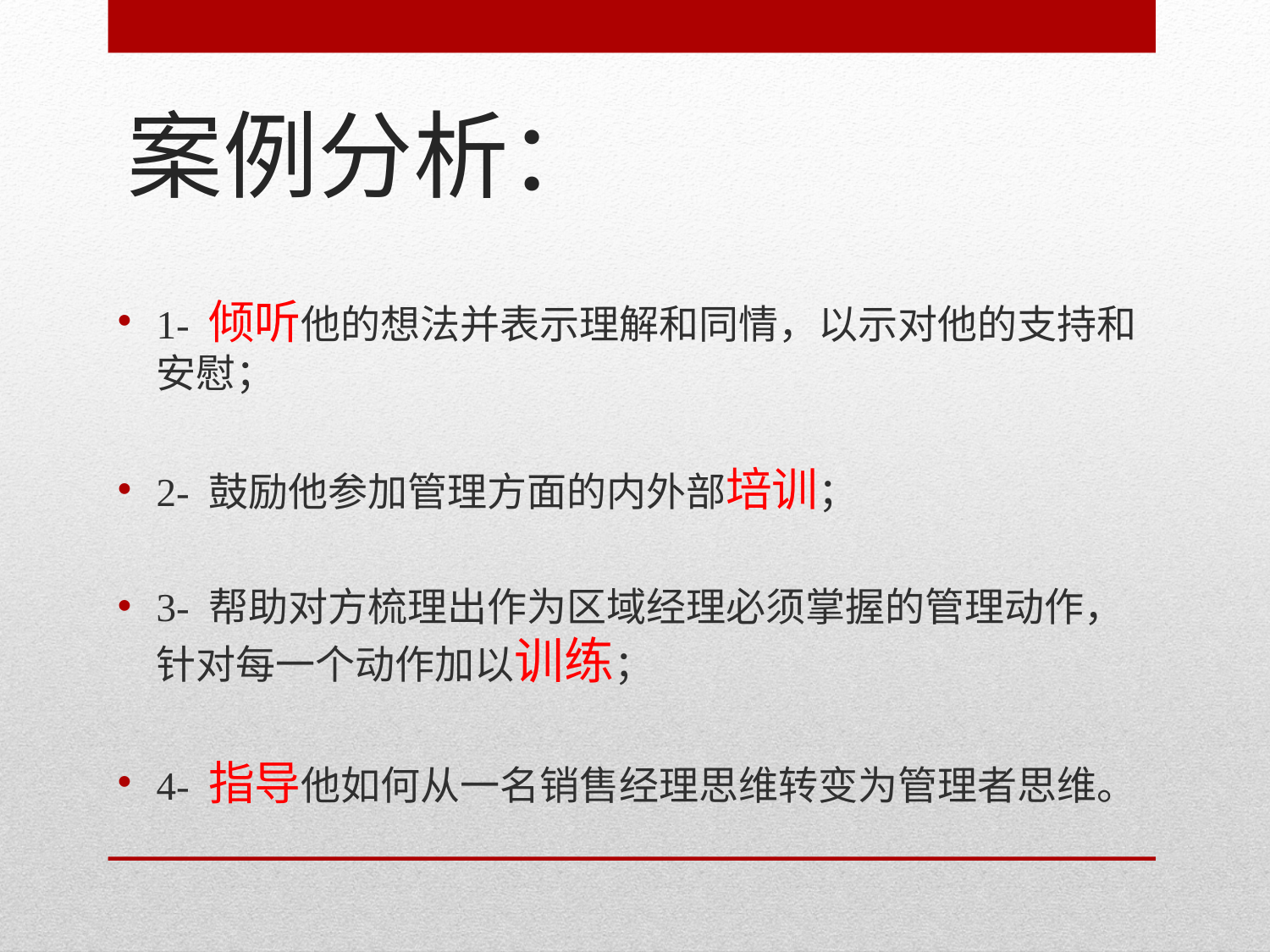

# 案例分析：
1- 倾听他的想法并表示理解和同情，以示对他的支持和安慰；

2- 鼓励他参加管理方面的内外部培训；

3- 帮助对方梳理出作为区域经理必须掌握的管理动作，针对每一个动作加以训练；

4- 指导他如何从一名销售经理思维转变为管理者思维。